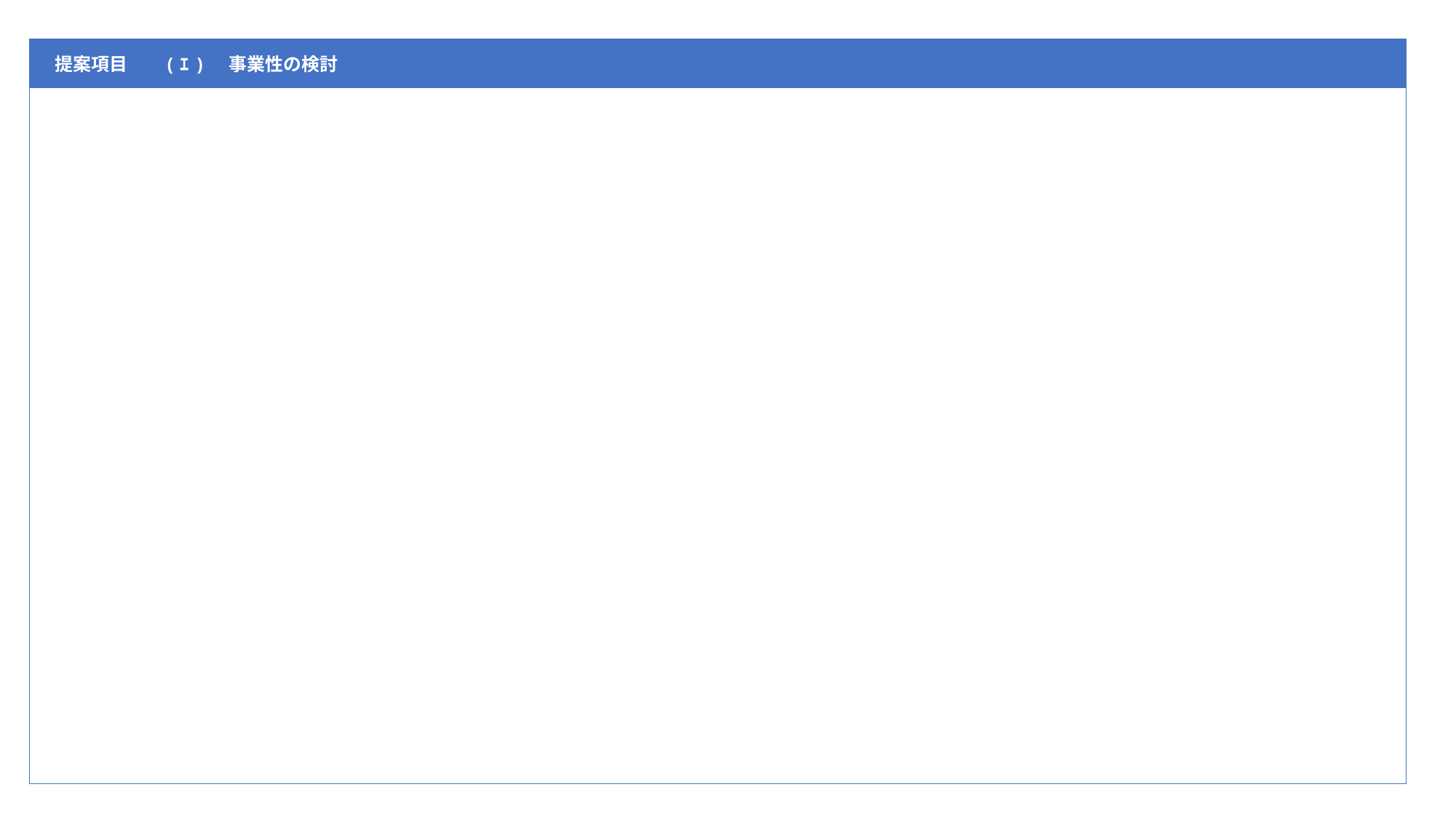

| 提案項目 | (ｴ)　事業性の検討 |
| --- | --- |
|  |  |